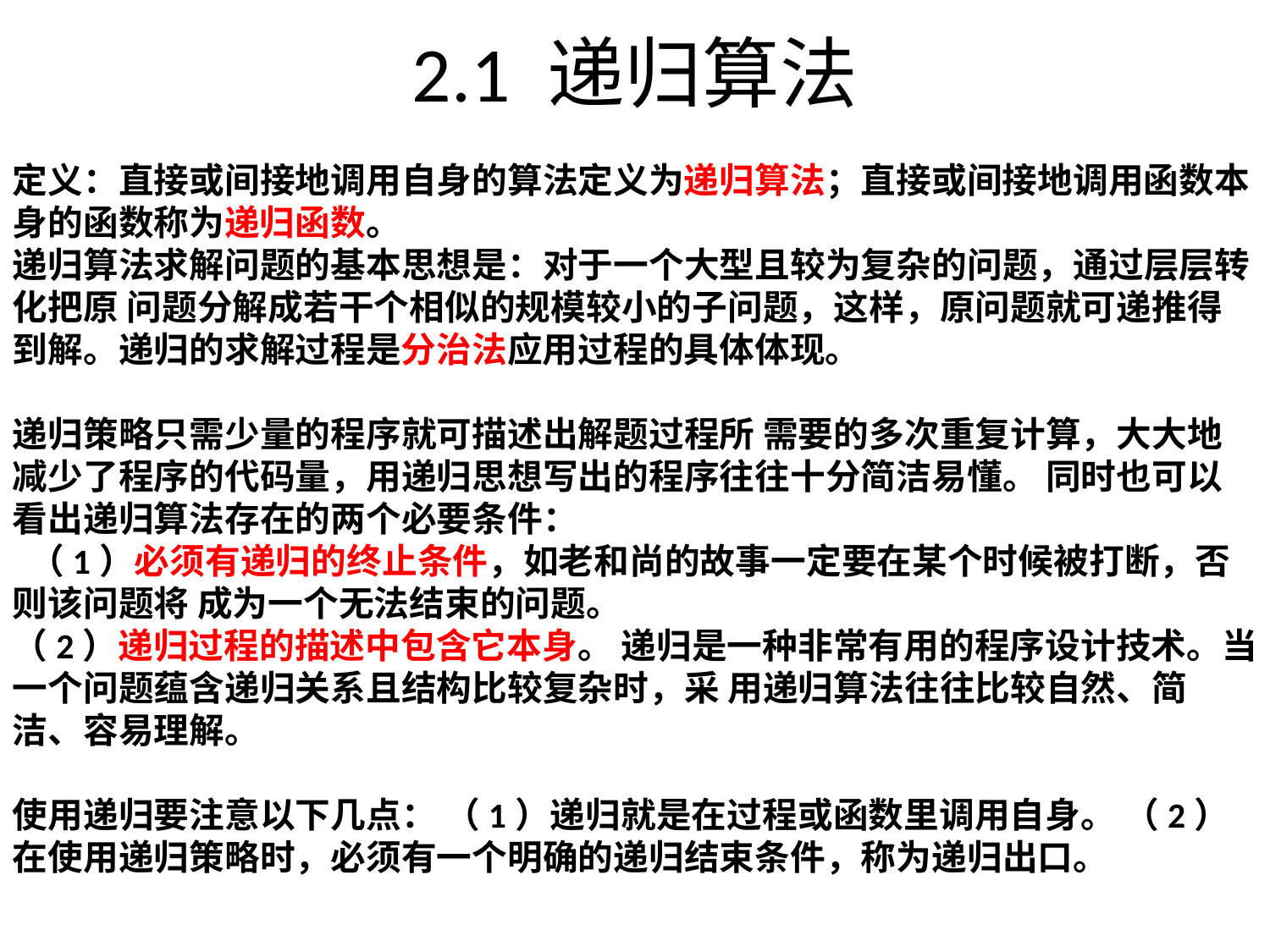

# 2.1 递归算法
定义：直接或间接地调用自身的算法定义为递归算法；直接或间接地调用函数本身的函数称为递归函数。
递归算法求解问题的基本思想是：对于一个大型且较为复杂的问题，通过层层转化把原 问题分解成若干个相似的规模较小的子问题，这样，原问题就可递推得到解。递归的求解过程是分治法应用过程的具体体现。

递归策略只需少量的程序就可描述出解题过程所 需要的多次重复计算，大大地减少了程序的代码量，用递归思想写出的程序往往十分简洁易懂。 同时也可以看出递归算法存在的两个必要条件：
 （1）必须有递归的终止条件，如老和尚的故事一定要在某个时候被打断，否则该问题将 成为一个无法结束的问题。
（2）递归过程的描述中包含它本身。 递归是一种非常有用的程序设计技术。当一个问题蕴含递归关系且结构比较复杂时，采 用递归算法往往比较自然、简洁、容易理解。

使用递归要注意以下几点： （1）递归就是在过程或函数里调用自身。 （2）在使用递归策略时，必须有一个明确的递归结束条件，称为递归出口。